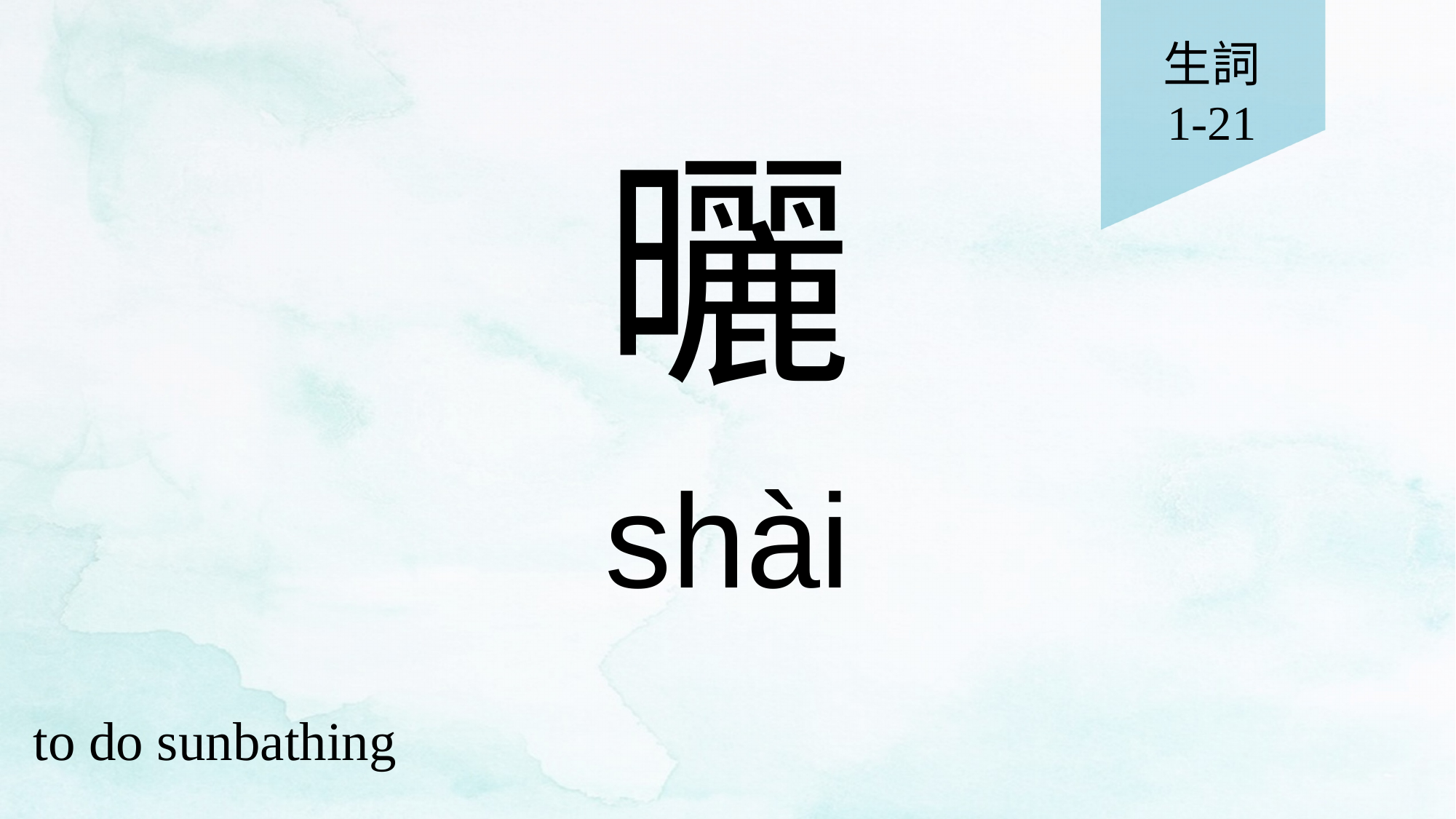

生詞
1-21
# 曬
shài
to do sunbathing